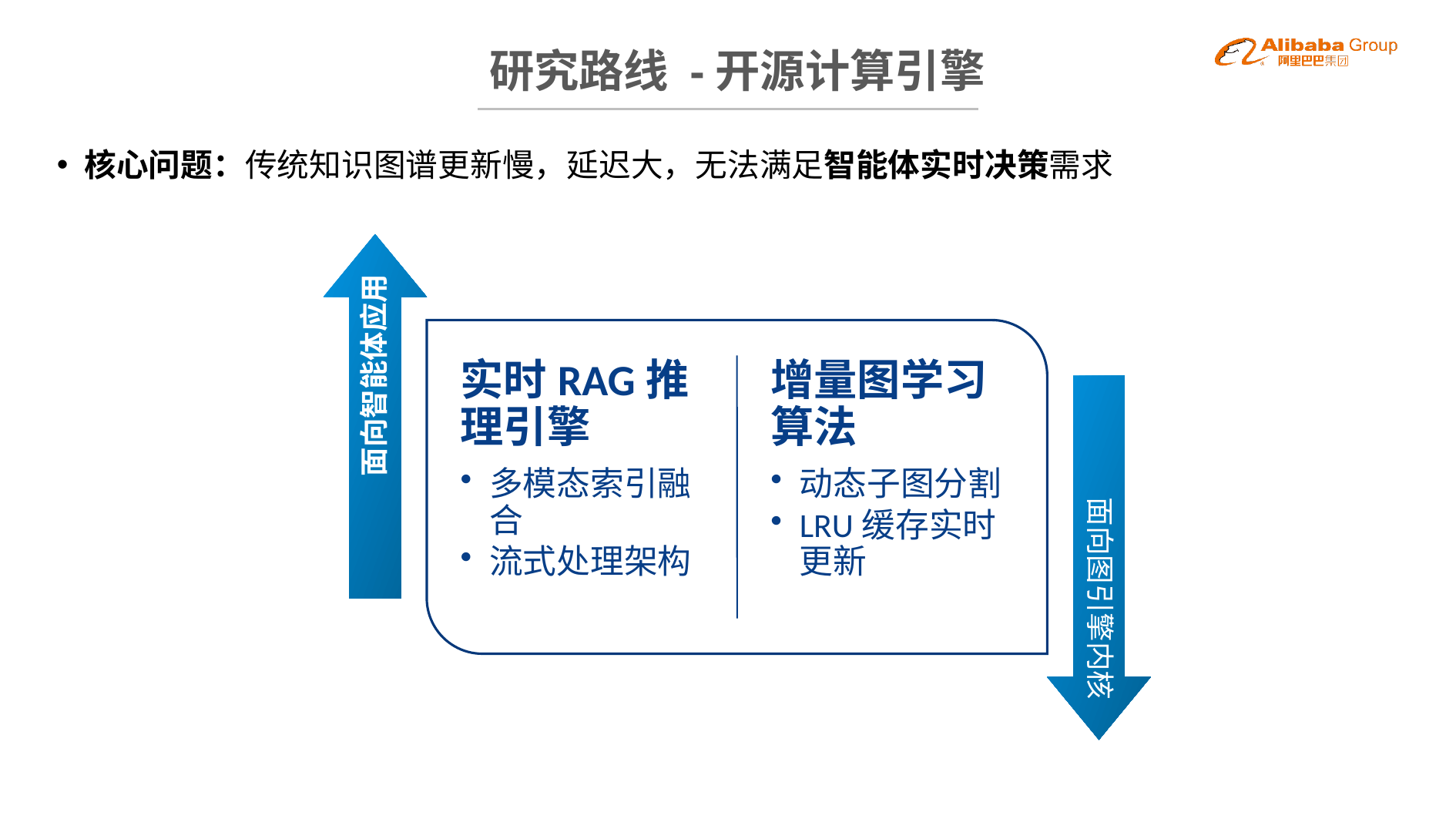

BBAAD9C20180234D78E509342D30B68042B9B2091AC58B80A1D98F3CB1E32B745B46B2386164DB0F22492E08C84624EC2D0921AAA1D0EBB11B5EC254370E25D524FE053D7C25E687A49429D76ED243B22E22E5817C4904A6A8CEB19A51160C68DC162490BEB
# 研究路线 -开源计算引擎
核心问题：传统知识图谱更新慢，延迟大，无法满足智能体实时决策需求
实时RAG推理引擎
多模态索引融合
流式处理架构
增量图学习算法
动态子图分割
LRU缓存实时更新
面向智能体应用
面向图引擎内核